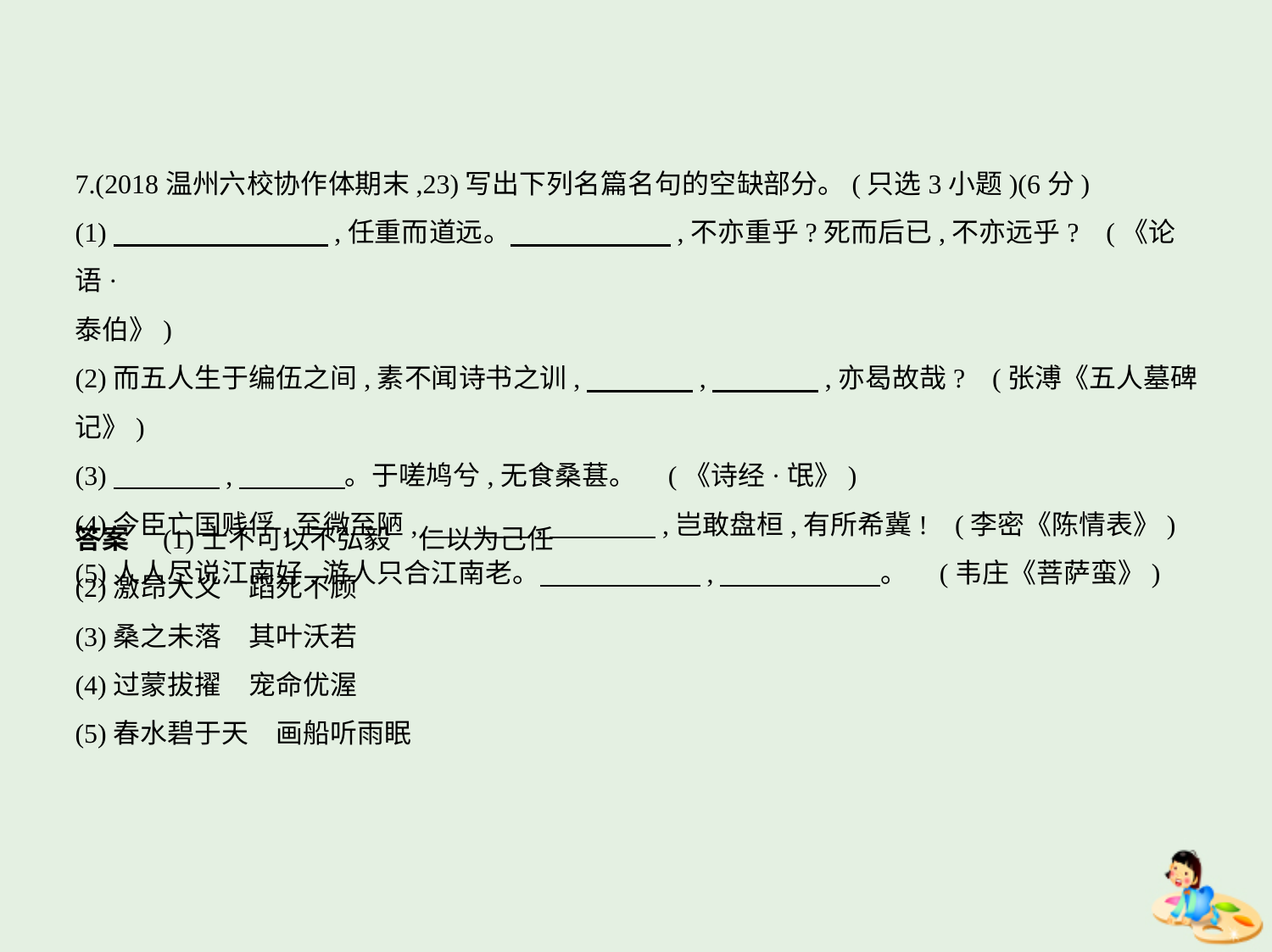

7.(2018温州六校协作体期末,23)写出下列名篇名句的空缺部分。(只选3小题)(6分)
(1)　　　　　　　    ,任重而道远。　　　　　    ,不亦重乎?死而后已,不亦远乎? (《论语·
泰伯》)
(2)而五人生于编伍之间,素不闻诗书之训,　　　    ,　　　    ,亦曷故哉? (张溥《五人墓碑记》)
(3)　　　    ,　　　    。于嗟鸠兮,无食桑葚。 (《诗经·氓》)
(4)今臣亡国贱俘,至微至陋,　　　    ,　　　    ,岂敢盘桓,有所希冀! (李密《陈情表》)
(5)人人尽说江南好,游人只合江南老。　　　　　    ,　　　　　    。 (韦庄《菩萨蛮》)
答案　(1)士不可以不弘毅　仁以为己任
(2)激昂大义　蹈死不顾
(3)桑之未落　其叶沃若
(4)过蒙拔擢　宠命优渥
(5)春水碧于天　画船听雨眠